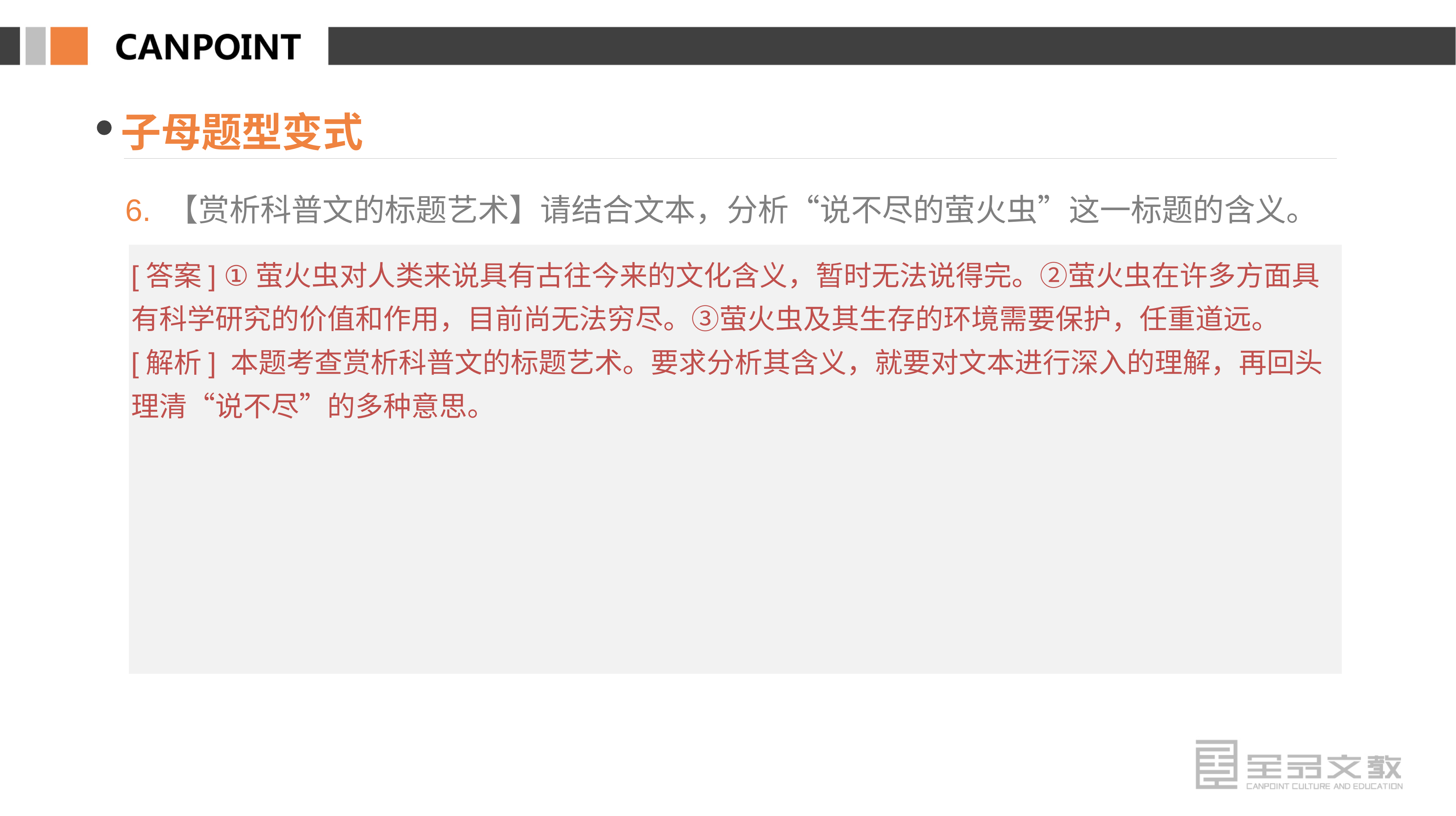

子母题型变式

6. 【赏析科普文的标题艺术】请结合文本，分析“说不尽的萤火虫”这一标题的含义。

[答案] ①萤火虫对人类来说具有古往今来的文化含义，暂时无法说得完。②萤火虫在许多方面具有科学研究的价值和作用，目前尚无法穷尽。③萤火虫及其生存的环境需要保护，任重道远。
[解析] 本题考查赏析科普文的标题艺术。要求分析其含义，就要对文本进行深入的理解，再回头理清“说不尽”的多种意思。